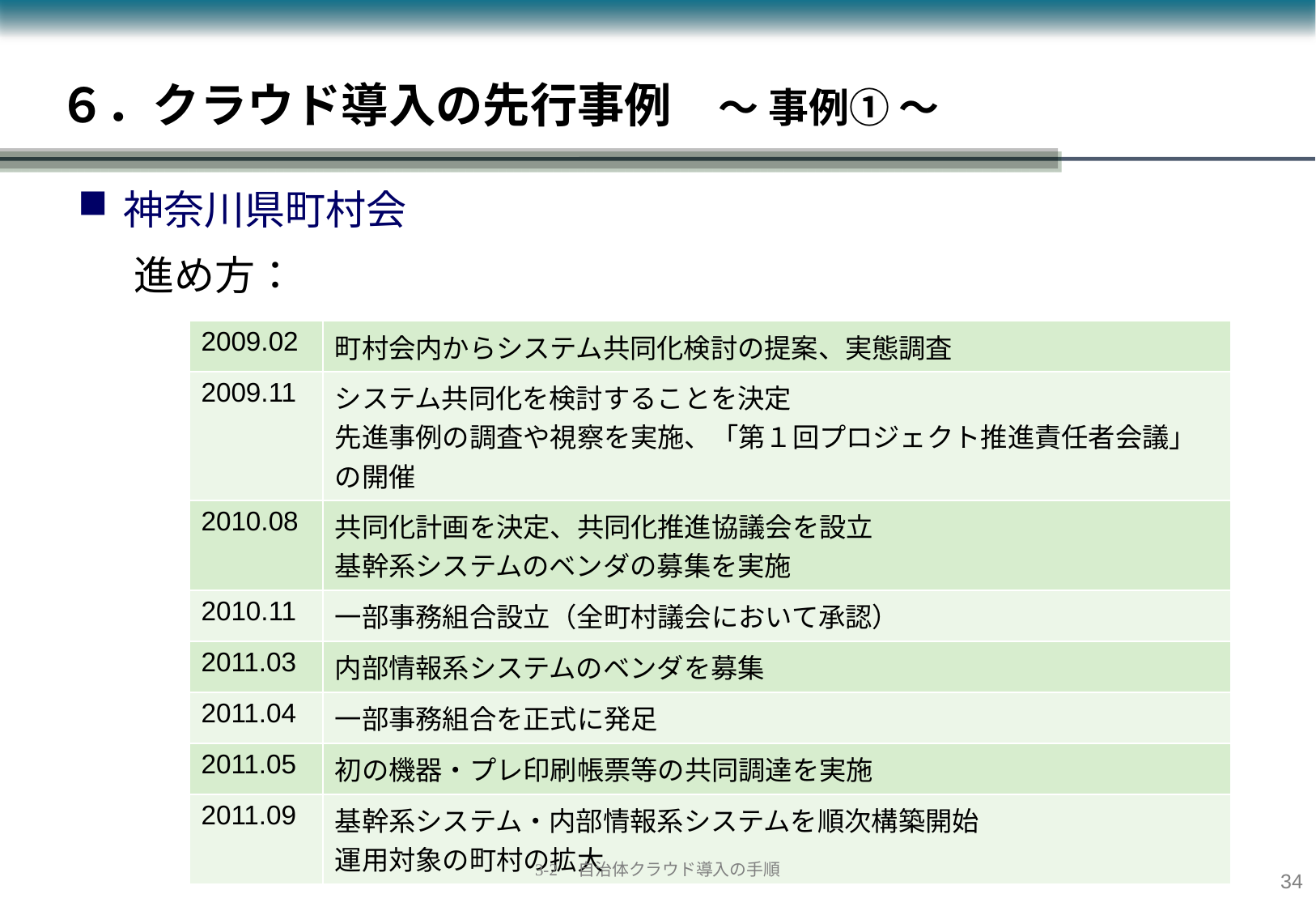

６．クラウド導入の先行事例　～ 事例① ～
神奈川県町村会
進め方：
| 2009.02 | 町村会内からシステム共同化検討の提案、実態調査 |
| --- | --- |
| 2009.11 | システム共同化を検討することを決定 先進事例の調査や視察を実施、「第１回プロジェクト推進責任者会議」の開催 |
| 2010.08 | 共同化計画を決定、共同化推進協議会を設立 基幹系システムのベンダの募集を実施 |
| 2010.11 | 一部事務組合設立（全町村議会において承認） |
| 2011.03 | 内部情報系システムのベンダを募集 |
| 2011.04 | 一部事務組合を正式に発足 |
| 2011.05 | 初の機器・プレ印刷帳票等の共同調達を実施 |
| 2011.09 | 基幹系システム・内部情報系システムを順次構築開始 運用対象の町村の拡大 |
34
3-2　自治体クラウド導入の手順